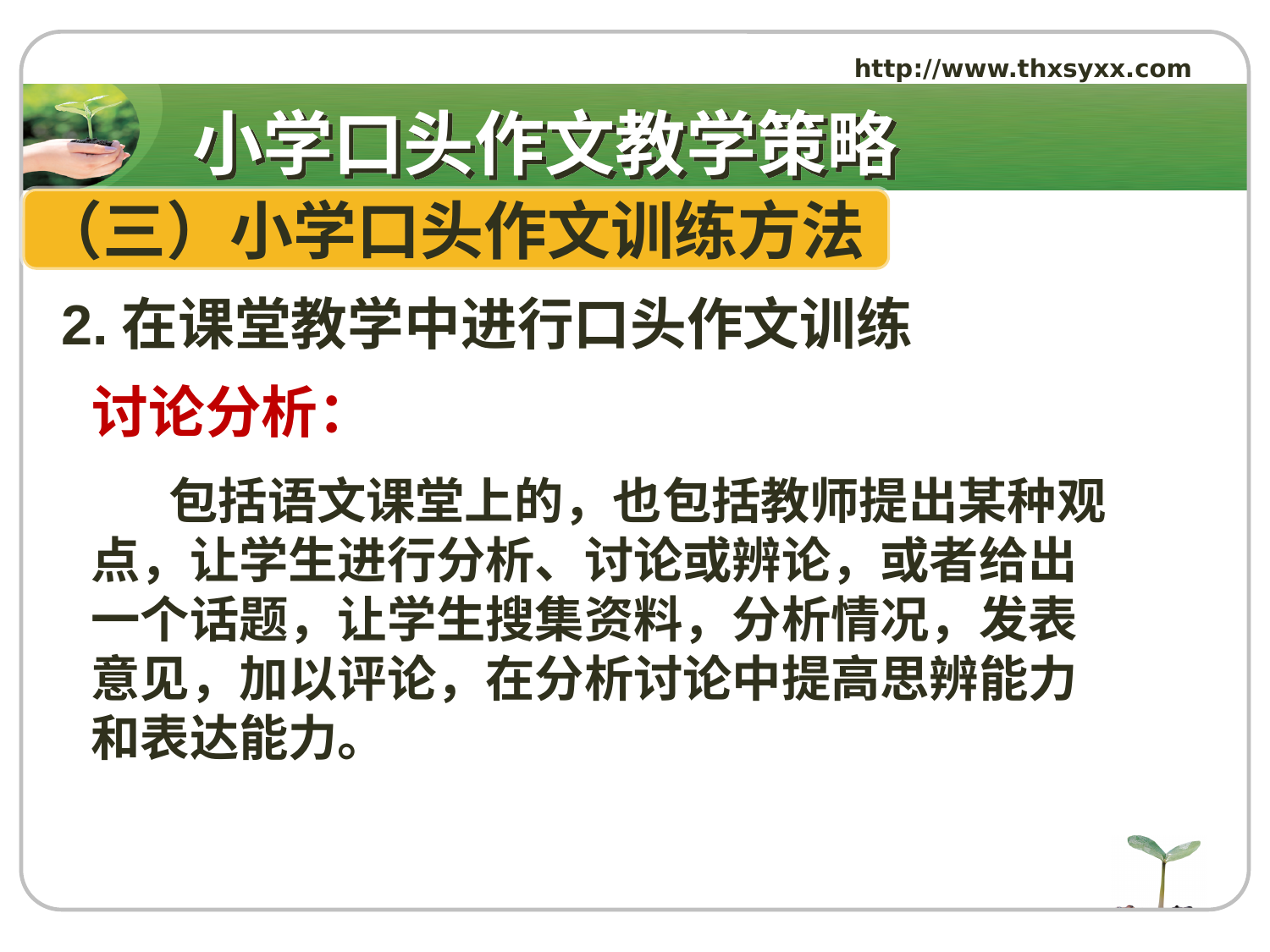

http://www.thxsyxx.com
# 小学口头作文教学策略
（三）小学口头作文训练方法
 2.在课堂教学中进行口头作文训练
讨论分析：
      包括语文课堂上的，也包括教师提出某种观点，让学生进行分析、讨论或辨论，或者给出一个话题，让学生搜集资料，分析情况，发表意见，加以评论，在分析讨论中提高思辨能力和表达能力。